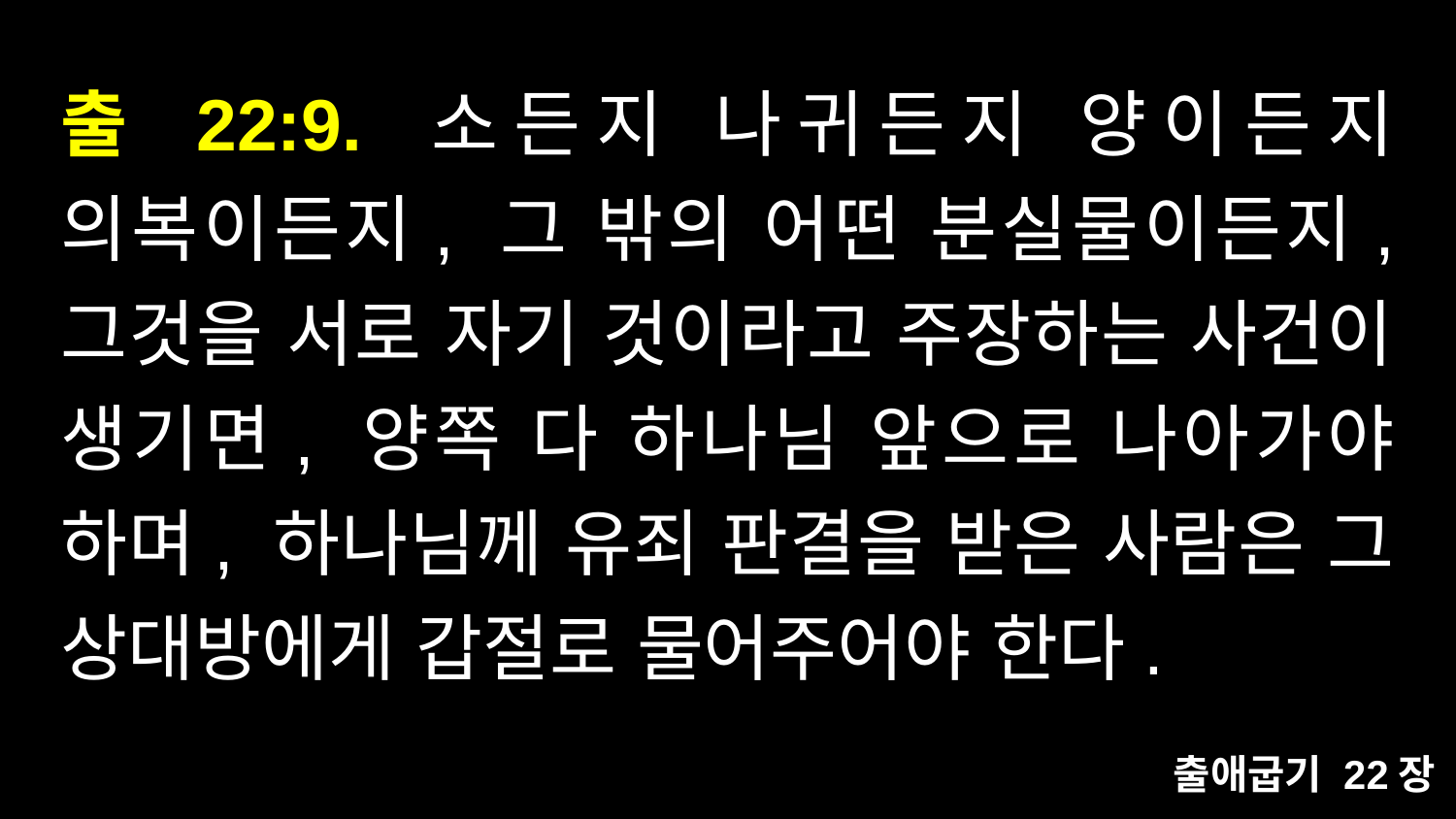

# 출 22:9. 소든지 나귀든지 양이든지 의복이든지, 그 밖의 어떤 분실물이든지, 그것을 서로 자기 것이라고 주장하는 사건이 생기면, 양쪽 다 하나님 앞으로 나아가야 하며, 하나님께 유죄 판결을 받은 사람은 그 상대방에게 갑절로 물어주어야 한다.
출애굽기 22장